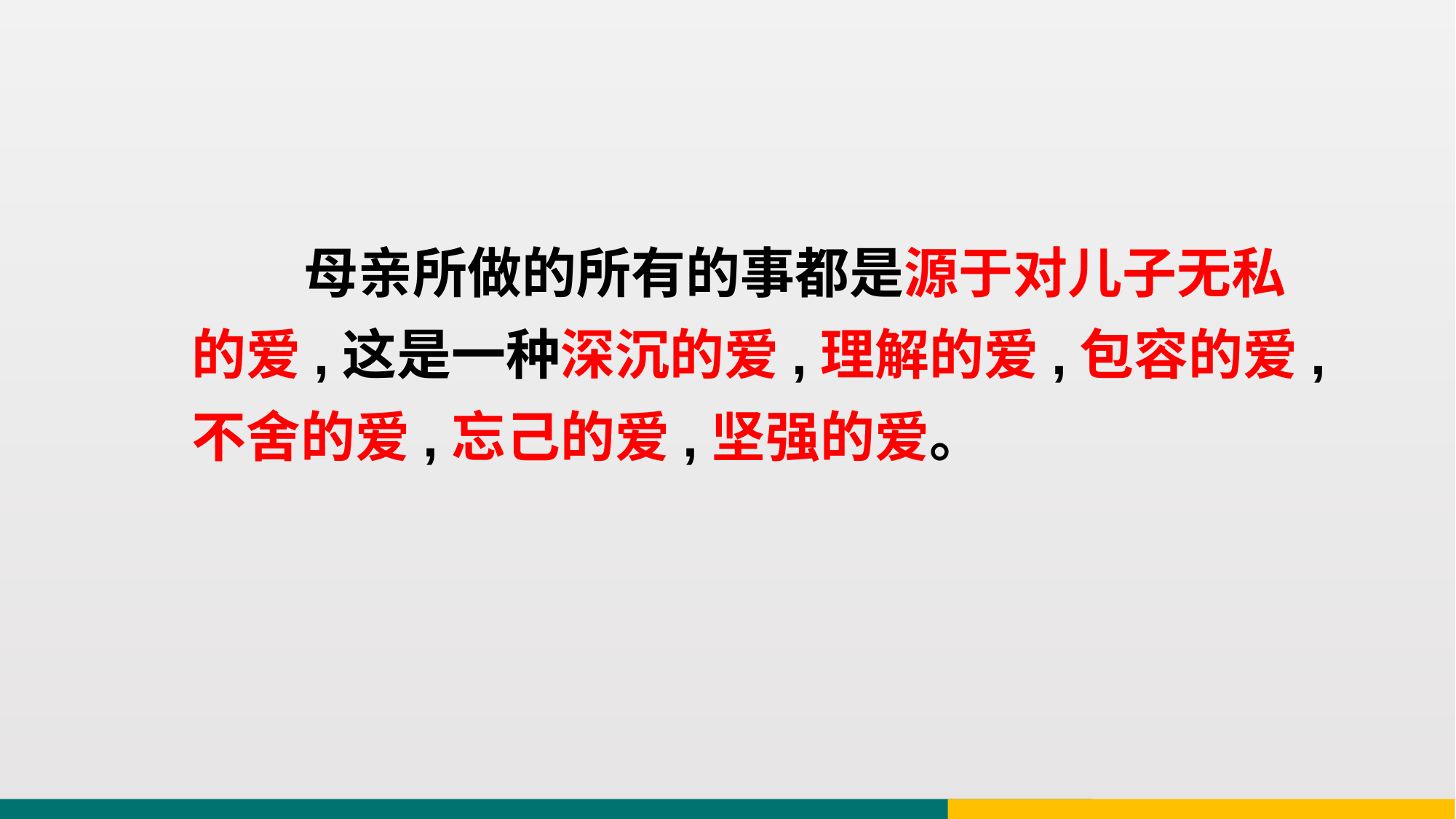

母亲所做的所有的事都是源于对儿子无私的爱,这是一种深沉的爱,理解的爱,包容的爱,不舍的爱,忘己的爱,坚强的爱。